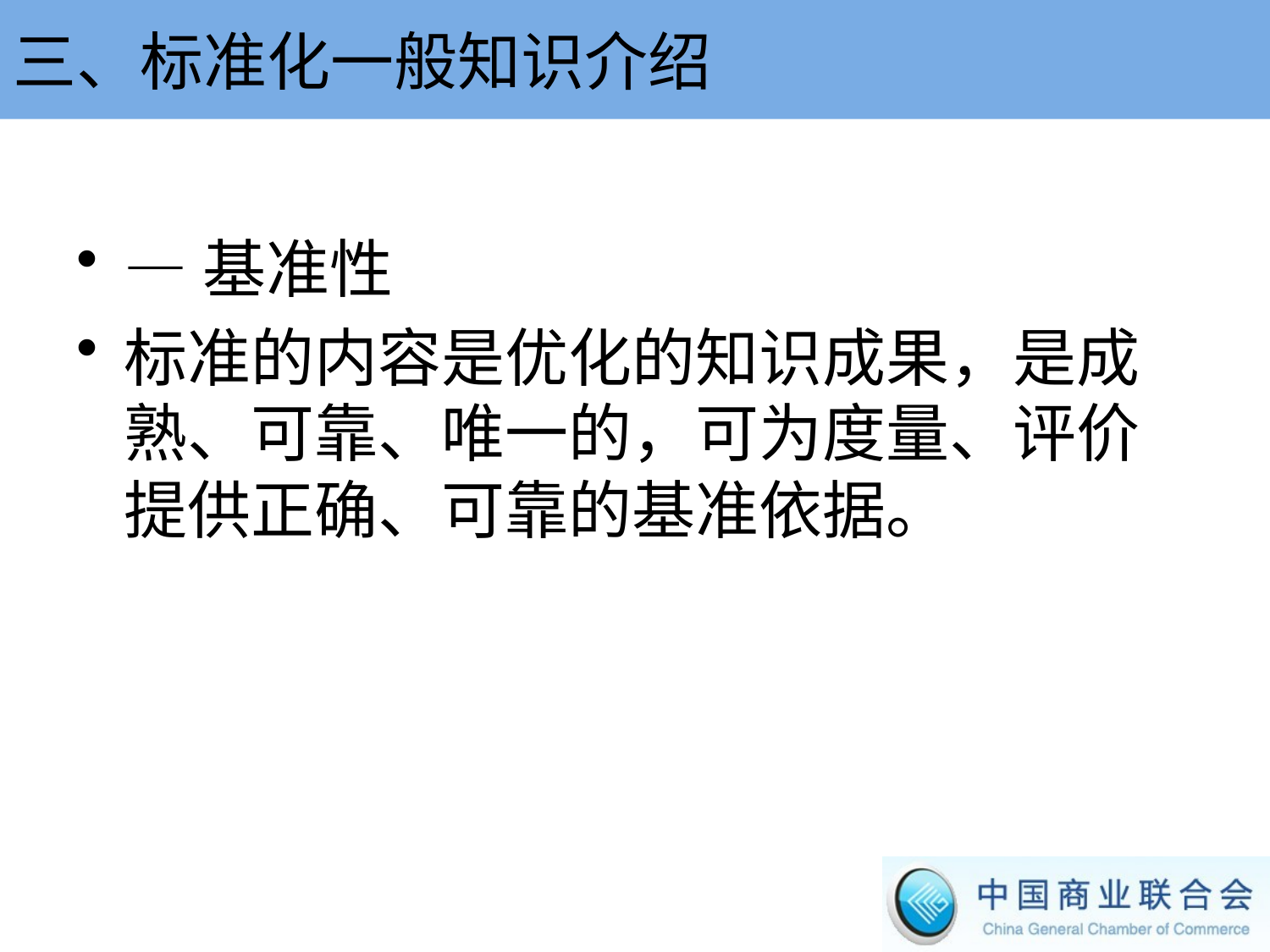

三、标准化一般知识介绍
—基准性
标准的内容是优化的知识成果，是成熟、可靠、唯一的，可为度量、评价提供正确、可靠的基准依据。